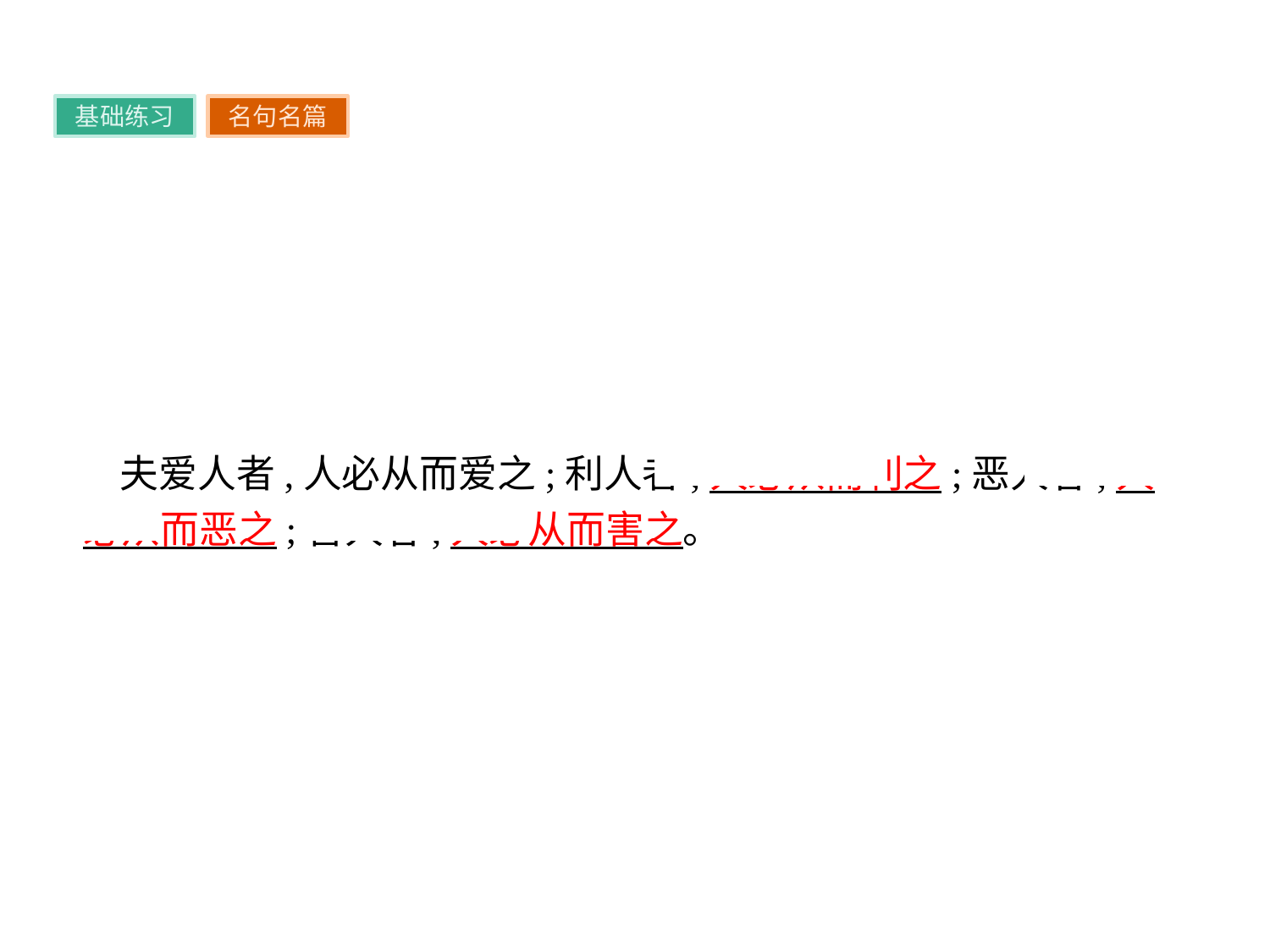

基础练习
名句名篇
夫爱人者,人必从而爱之;利人者,人必从而利之;恶人者,人必从而恶之;害人者,人必从而害之。